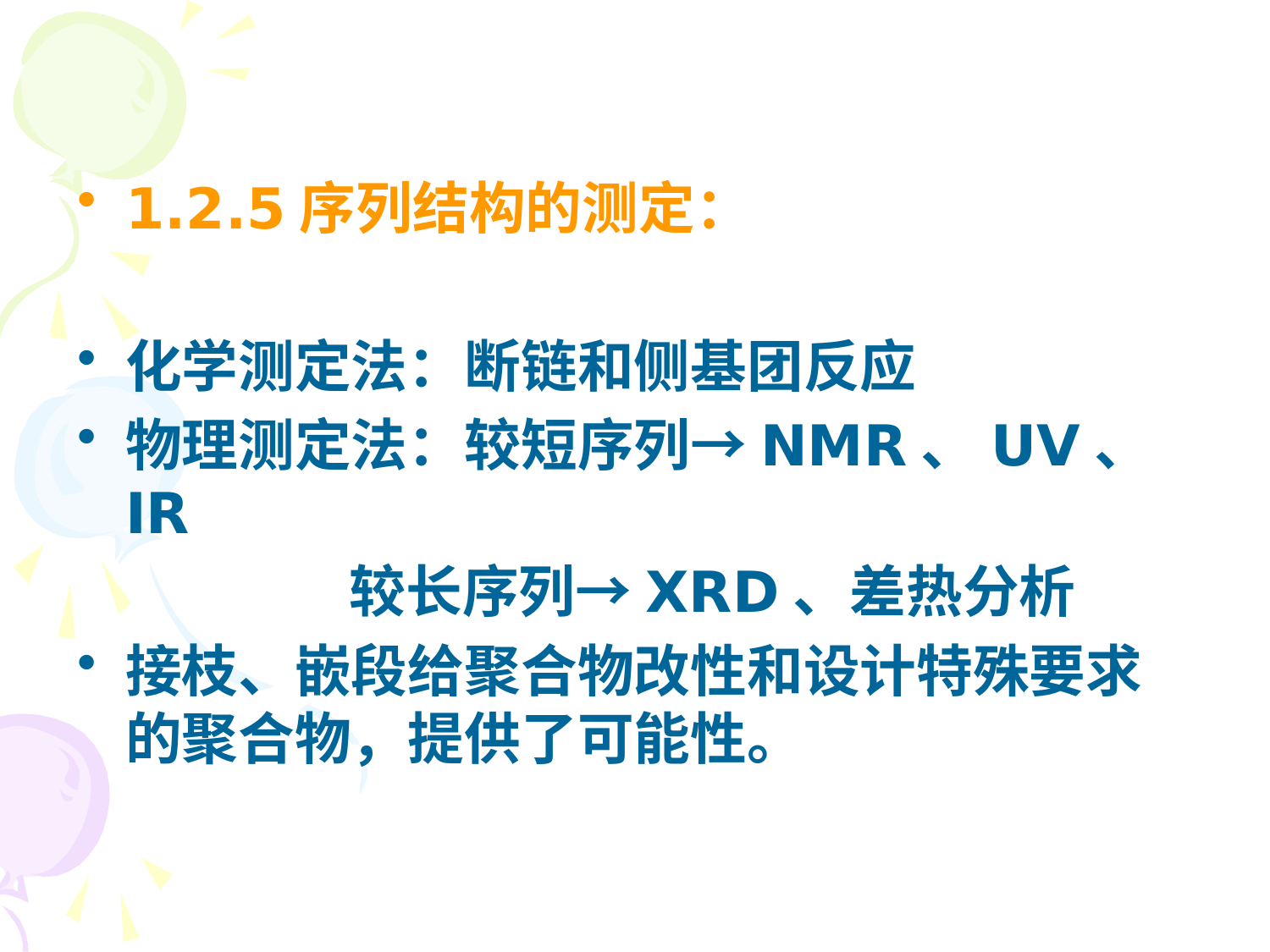

1.2.5序列结构的测定：

化学测定法：断链和侧基团反应
物理测定法：较短序列→NMR、UV、IR
                    较长序列→XRD、差热分析
接枝、嵌段给聚合物改性和设计特殊要求的聚合物，提供了可能性。